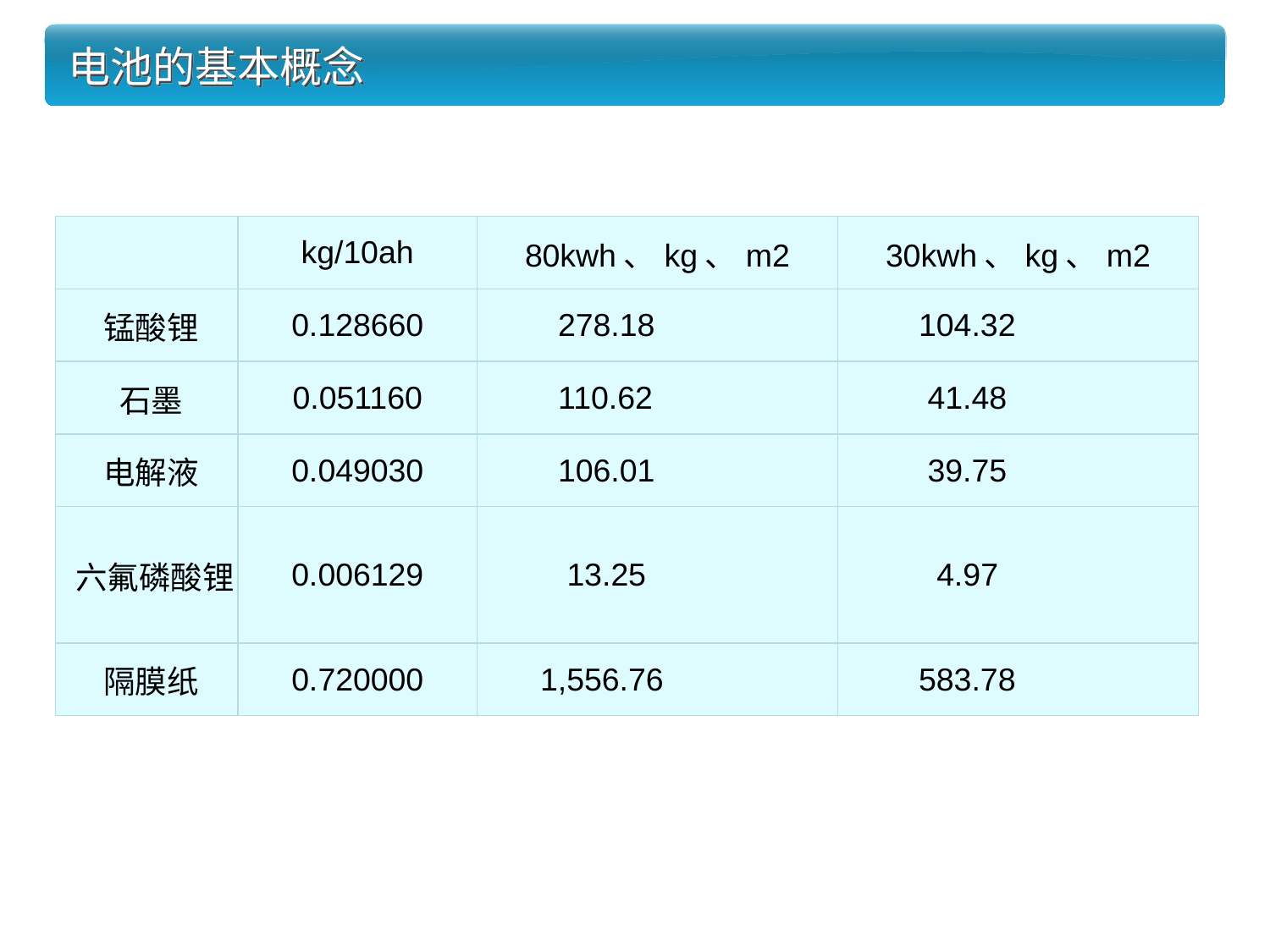

# 电池的基本概念
|  | kg/10ah | 80kwh、kg、m2 | 30kwh、kg、m2 |
| --- | --- | --- | --- |
| 锰酸锂 | 0.128660 | 278.18 | 104.32 |
| 石墨 | 0.051160 | 110.62 | 41.48 |
| 电解液 | 0.049030 | 106.01 | 39.75 |
| 六氟磷酸锂 | 0.006129 | 13.25 | 4.97 |
| 隔膜纸 | 0.720000 | 1,556.76 | 583.78 |